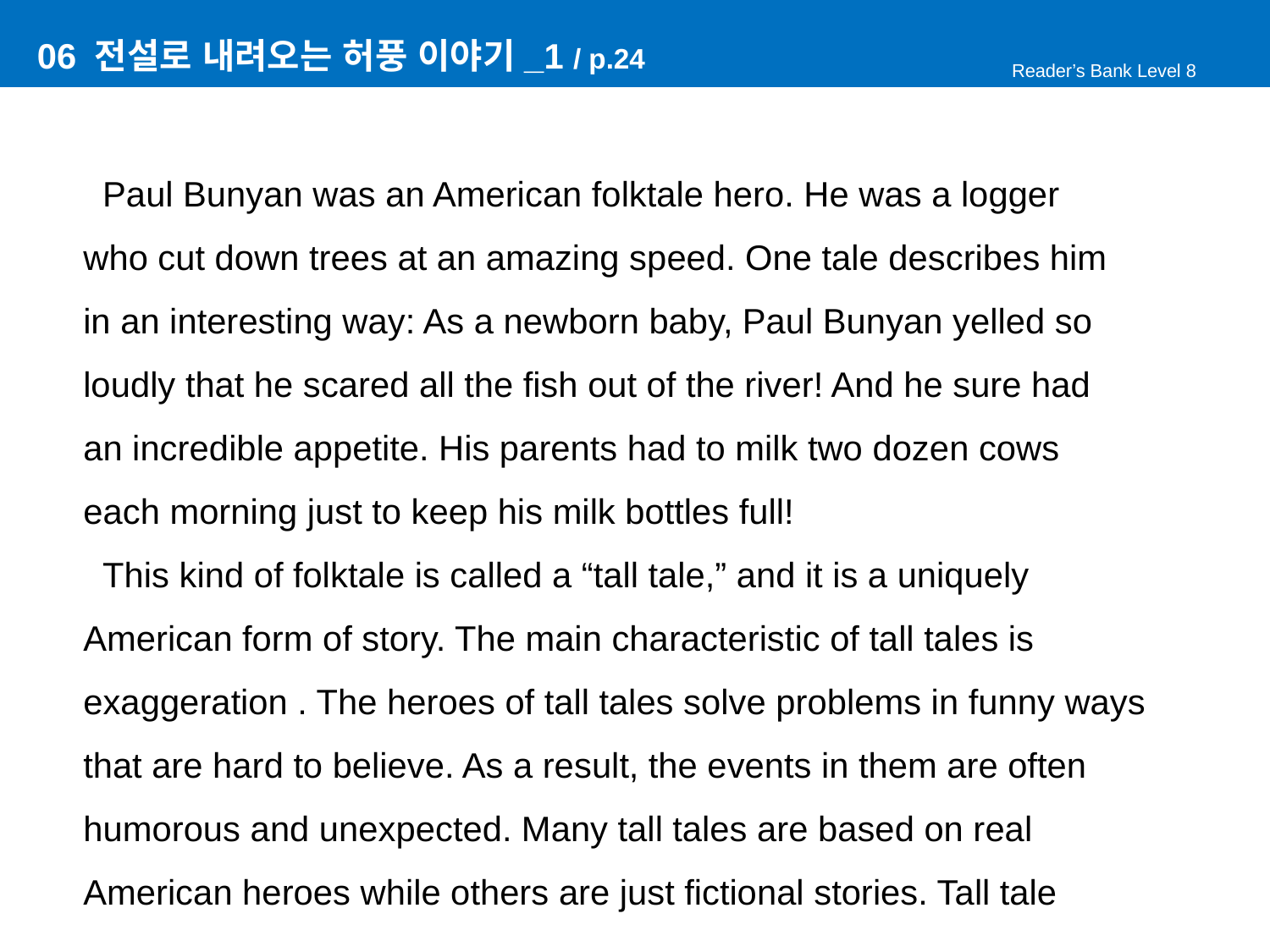

# 06 전설로 내려오는 허풍 이야기_1 / p.24
Reader’s Bank Level 8

  Paul Bunyan was an American folktale hero. He was a logger
who cut down trees at an amazing speed. One tale describes him
in an interesting way: As a newborn baby, Paul Bunyan yelled so
loudly that he scared all the fish out of the river! And he sure had
an incredible appetite. His parents had to milk two dozen cows
each morning just to keep his milk bottles full!
  This kind of folktale is called a “tall tale,” and it is a uniquely
American form of story. The main characteristic of tall tales is
exaggeration . The heroes of tall tales solve problems in funny ways
that are hard to believe. As a result, the events in them are often
humorous and unexpected. Many tall tales are based on real
American heroes while others are just fictional stories. Tall tale